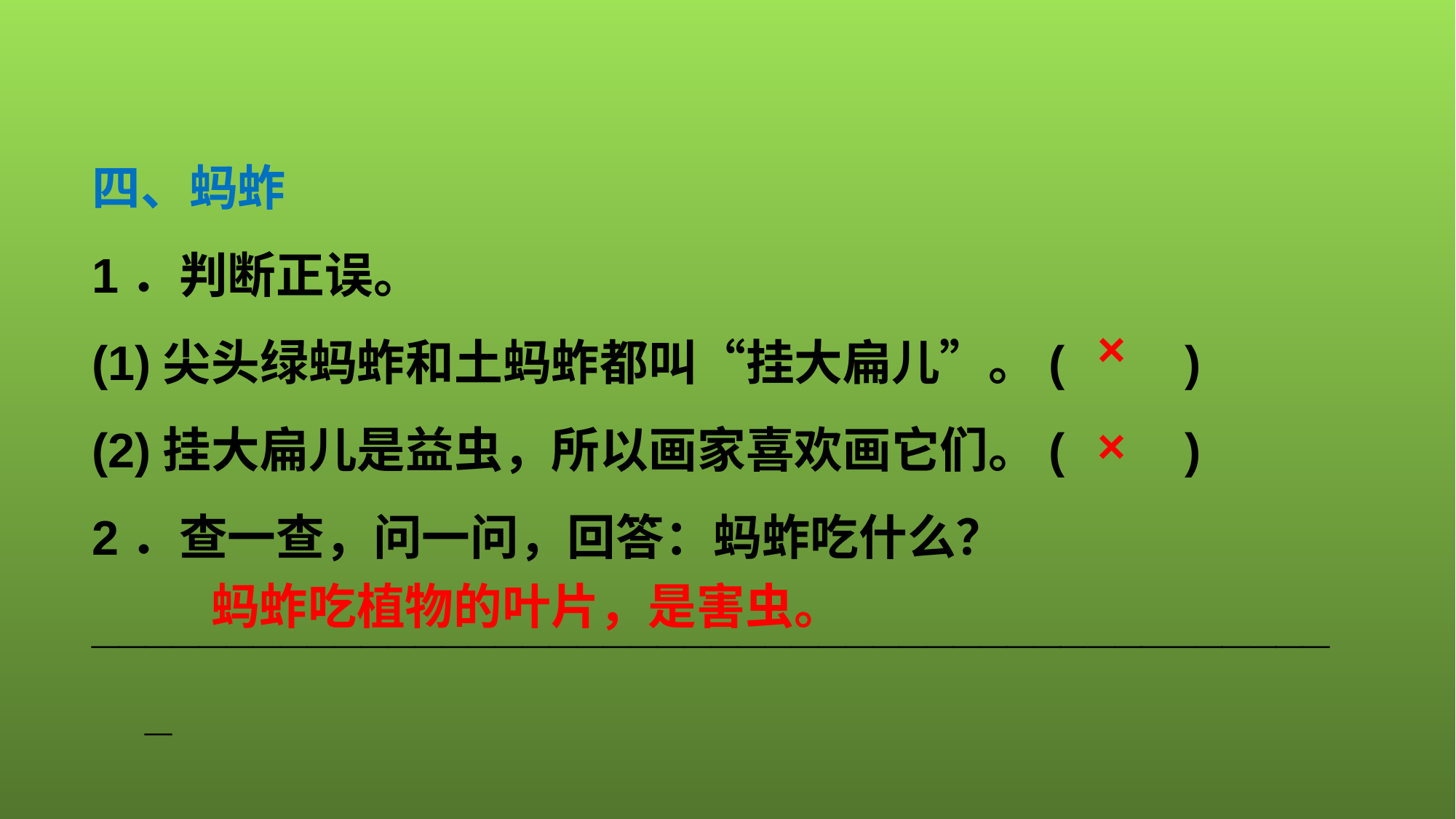

四、蚂蚱
1．判断正误。
(1)尖头绿蚂蚱和土蚂蚱都叫“挂大扁儿”。(　　)
(2)挂大扁儿是益虫，所以画家喜欢画它们。(　　)
2．查一查，问一问，回答：蚂蚱吃什么？
_______________________________________________
×
×
蚂蚱吃植物的叶片，是害虫。